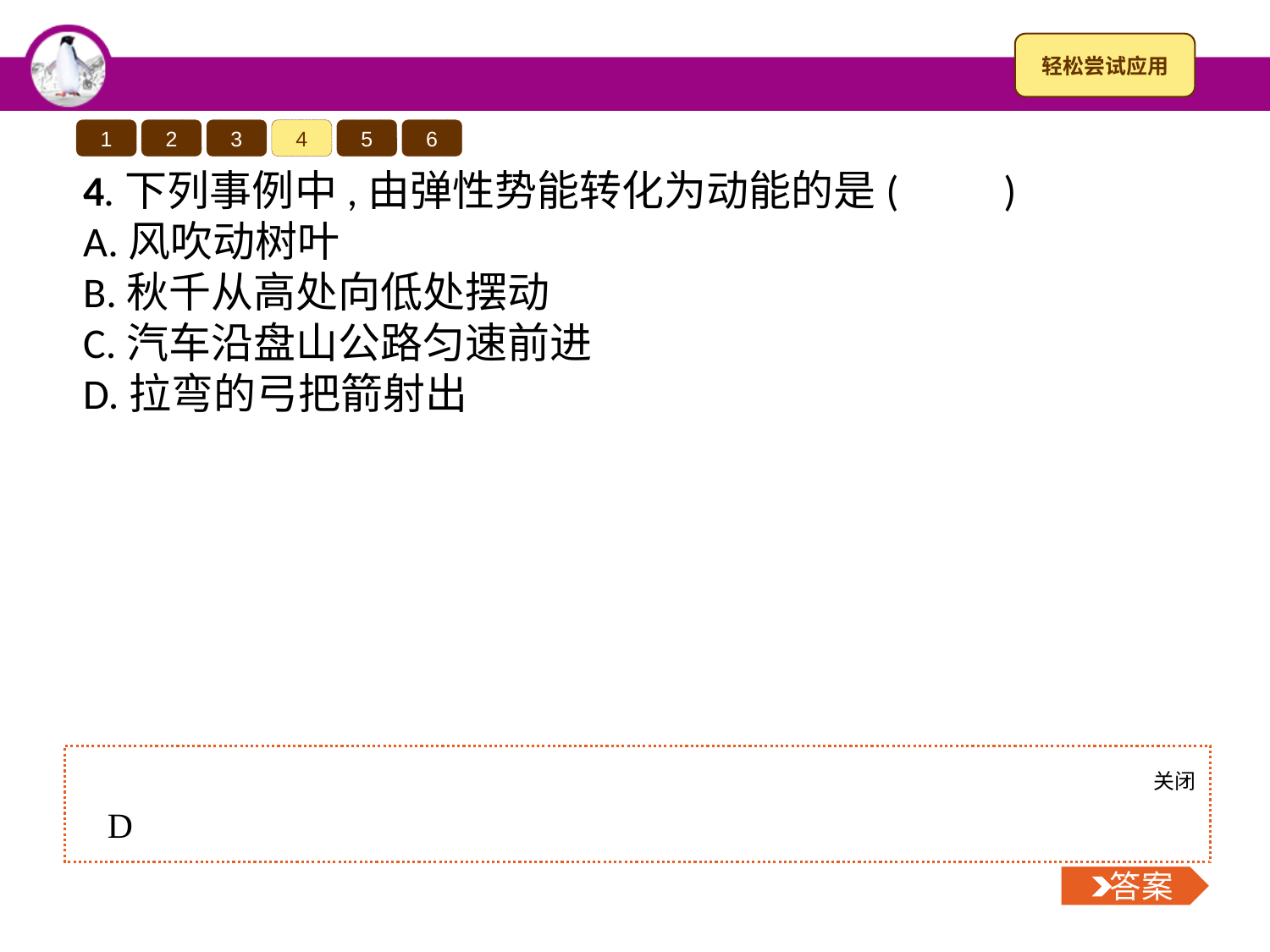

1
2
3
4
5
6
4.下列事例中,由弹性势能转化为动能的是(　　)
A.风吹动树叶
B.秋千从高处向低处摆动
C.汽车沿盘山公路匀速前进
D.拉弯的弓把箭射出

关闭
  答案

D
  答案